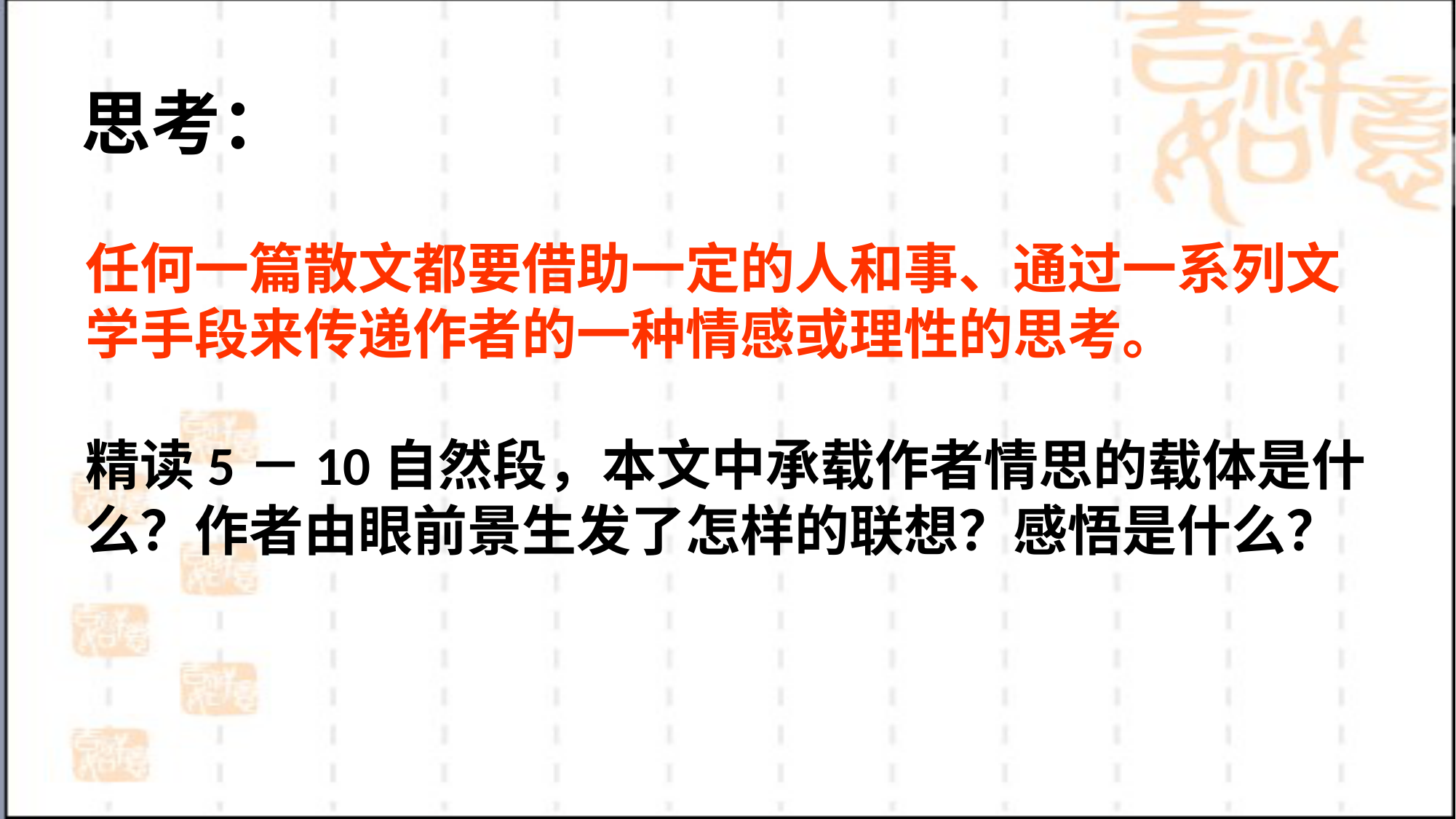

# 思考：
任何一篇散文都要借助一定的人和事、通过一系列文学手段来传递作者的一种情感或理性的思考。

精读5－10自然段，本文中承载作者情思的载体是什么？作者由眼前景生发了怎样的联想？感悟是什么？